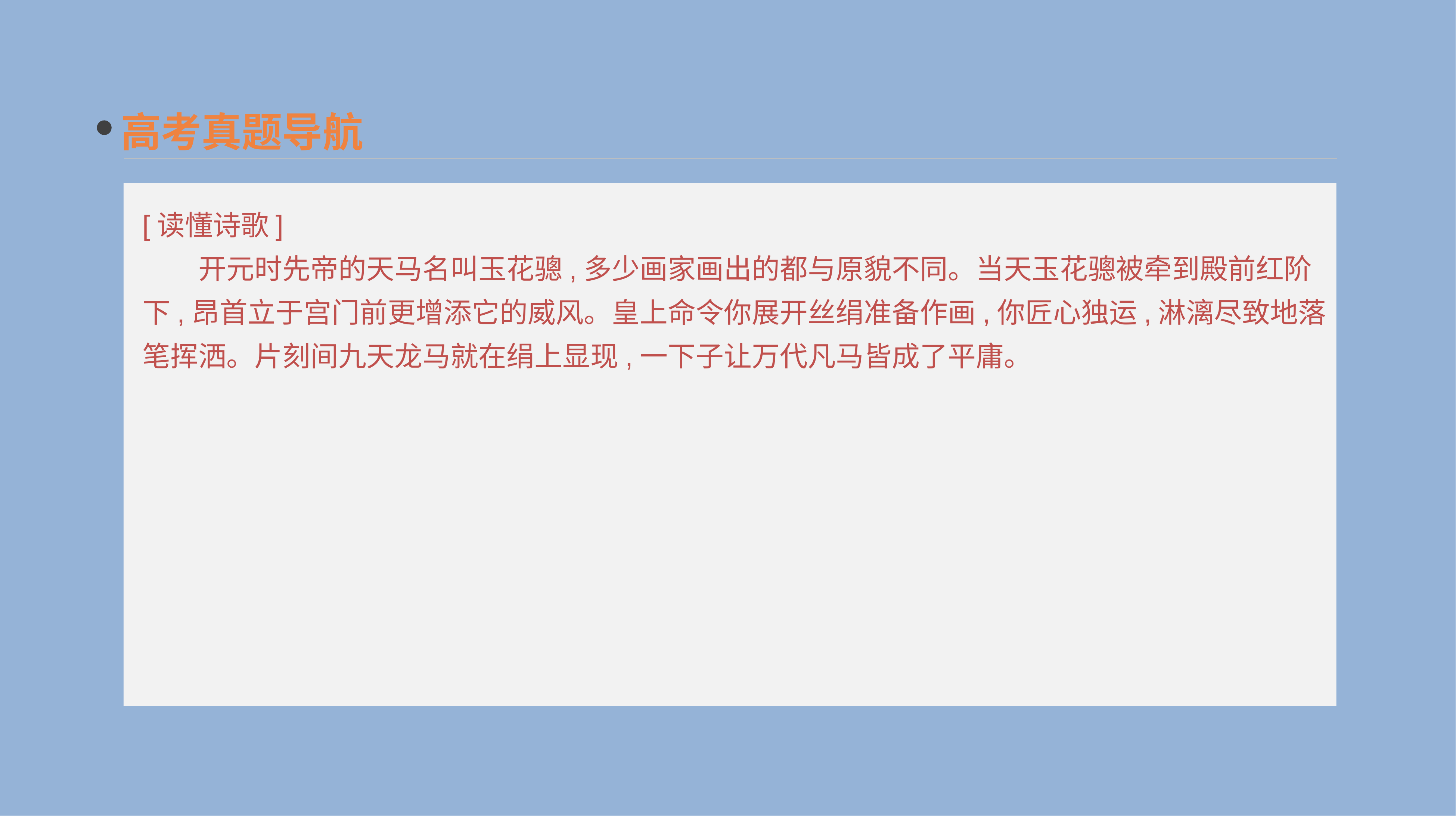

高考真题导航

[读懂诗歌]
　　开元时先帝的天马名叫玉花骢,多少画家画出的都与原貌不同。当天玉花骢被牵到殿前红阶下,昂首立于宫门前更增添它的威风。皇上命令你展开丝绢准备作画,你匠心独运,淋漓尽致地落笔挥洒。片刻间九天龙马就在绢上显现,一下子让万代凡马皆成了平庸。